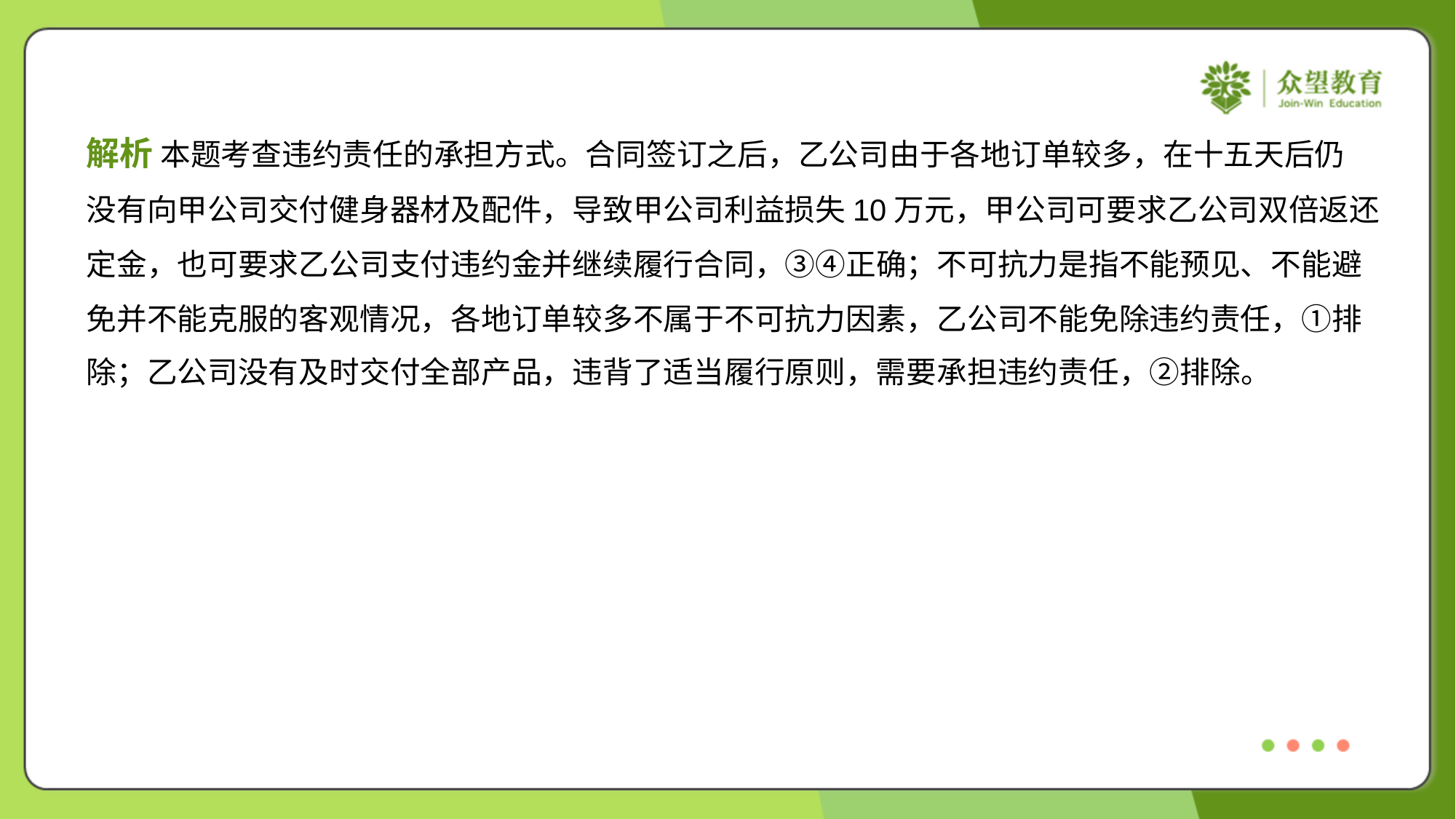

解析 本题考查违约责任的承担方式。合同签订之后，乙公司由于各地订单较多，在十五天后仍
没有向甲公司交付健身器材及配件，导致甲公司利益损失10万元，甲公司可要求乙公司双倍返还
定金，也可要求乙公司支付违约金并继续履行合同，③④正确；不可抗力是指不能预见、不能避
免并不能克服的客观情况，各地订单较多不属于不可抗力因素，乙公司不能免除违约责任，①排
除；乙公司没有及时交付全部产品，违背了适当履行原则，需要承担违约责任，②排除。